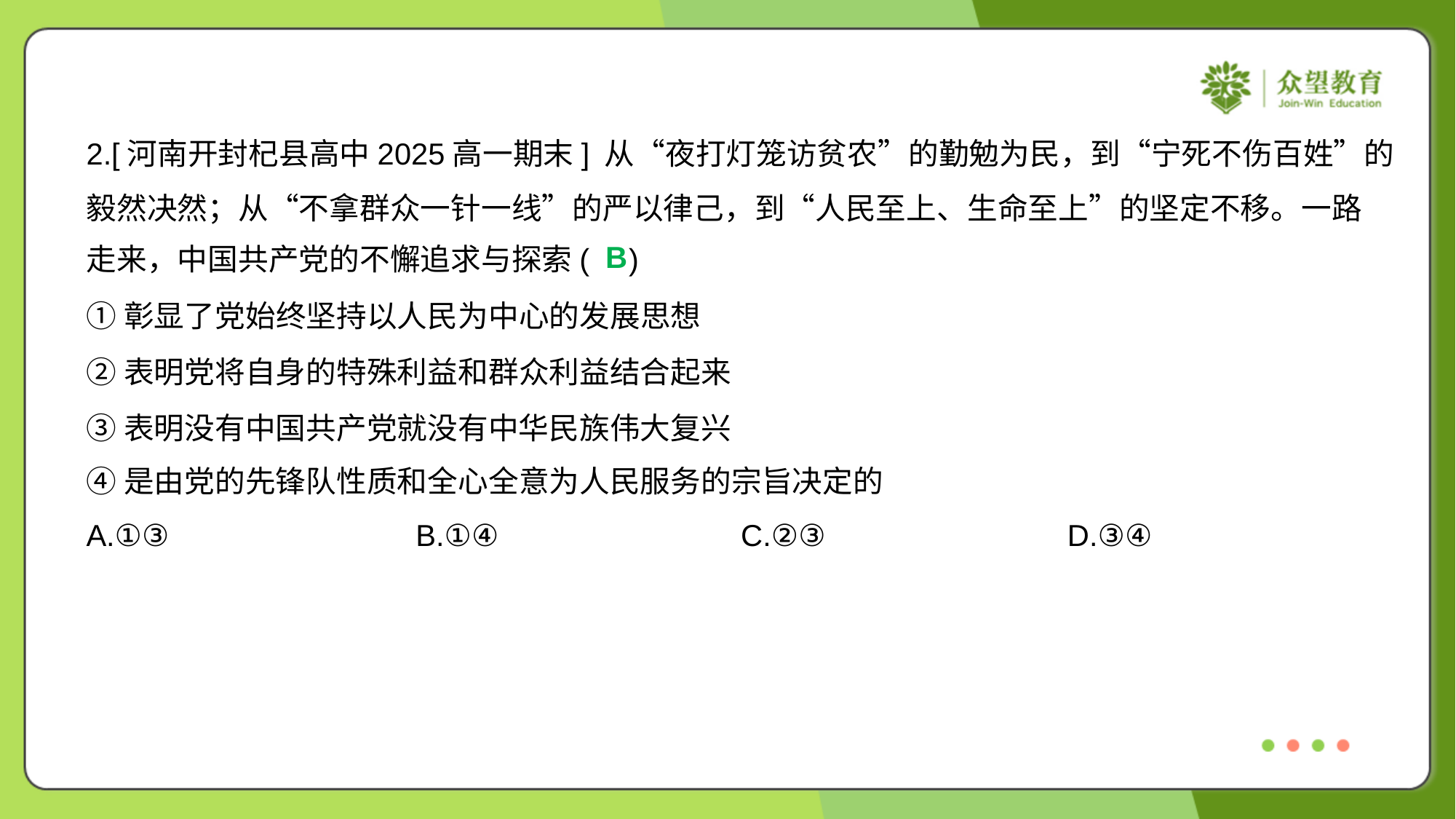

2.[河南开封杞县高中2025高一期末] 从“夜打灯笼访贫农”的勤勉为民，到“宁死不伤百姓”的
毅然决然；从“不拿群众一针一线”的严以律己，到“人民至上、生命至上”的坚定不移。一路
走来，中国共产党的不懈追求与探索(     )
B
①彰显了党始终坚持以人民为中心的发展思想
②表明党将自身的特殊利益和群众利益结合起来
③表明没有中国共产党就没有中华民族伟大复兴
④是由党的先锋队性质和全心全意为人民服务的宗旨决定的
A.①③	B.①④	C.②③	D.③④